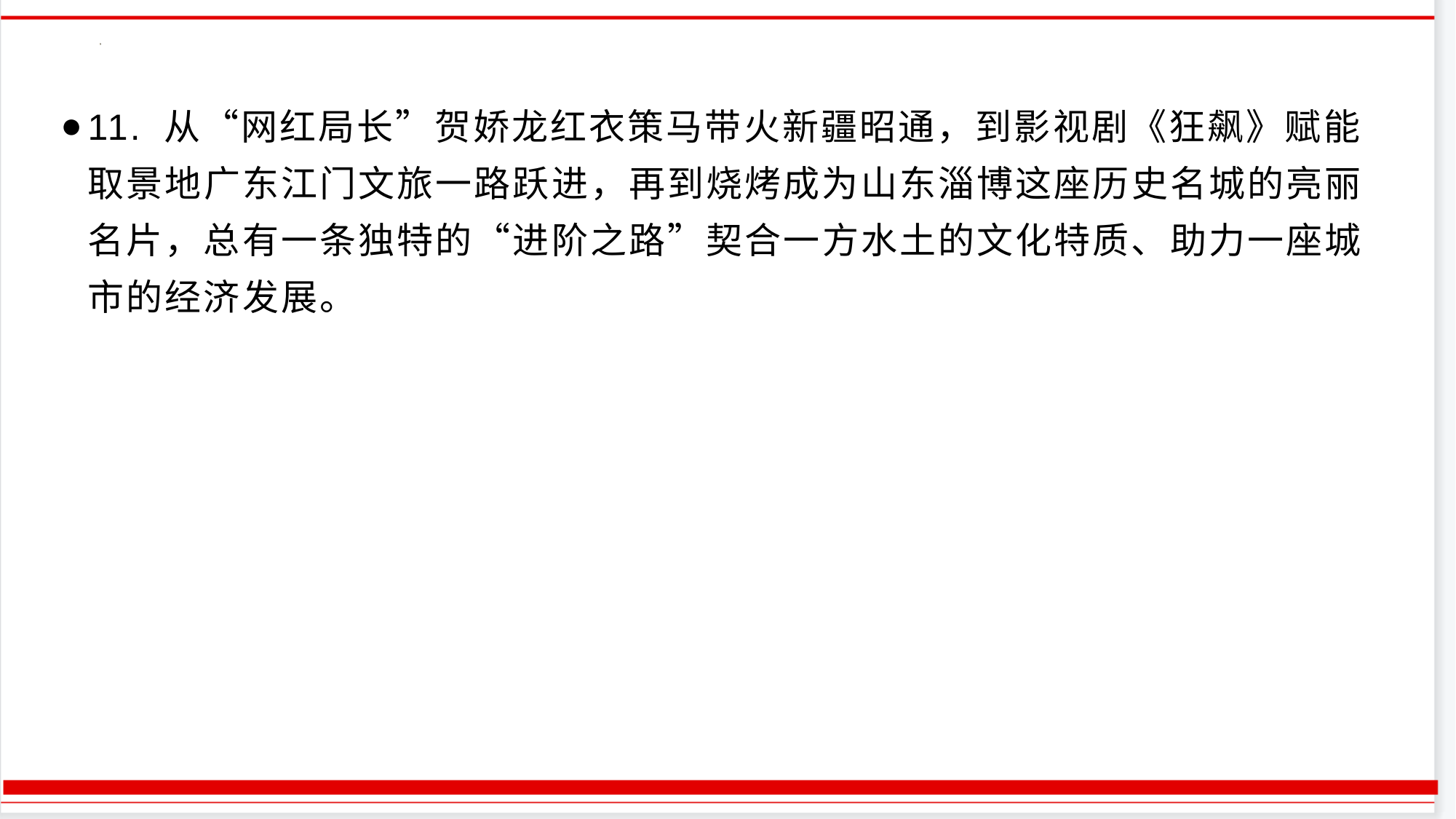

11. 从“网红局长”贺娇龙红衣策马带火新疆昭通，到影视剧《狂飙》赋能取景地广东江门文旅一路跃进，再到烧烤成为山东淄博这座历史名城的亮丽名片，总有一条独特的“进阶之路”契合一方水土的文化特质、助力一座城市的经济发展。